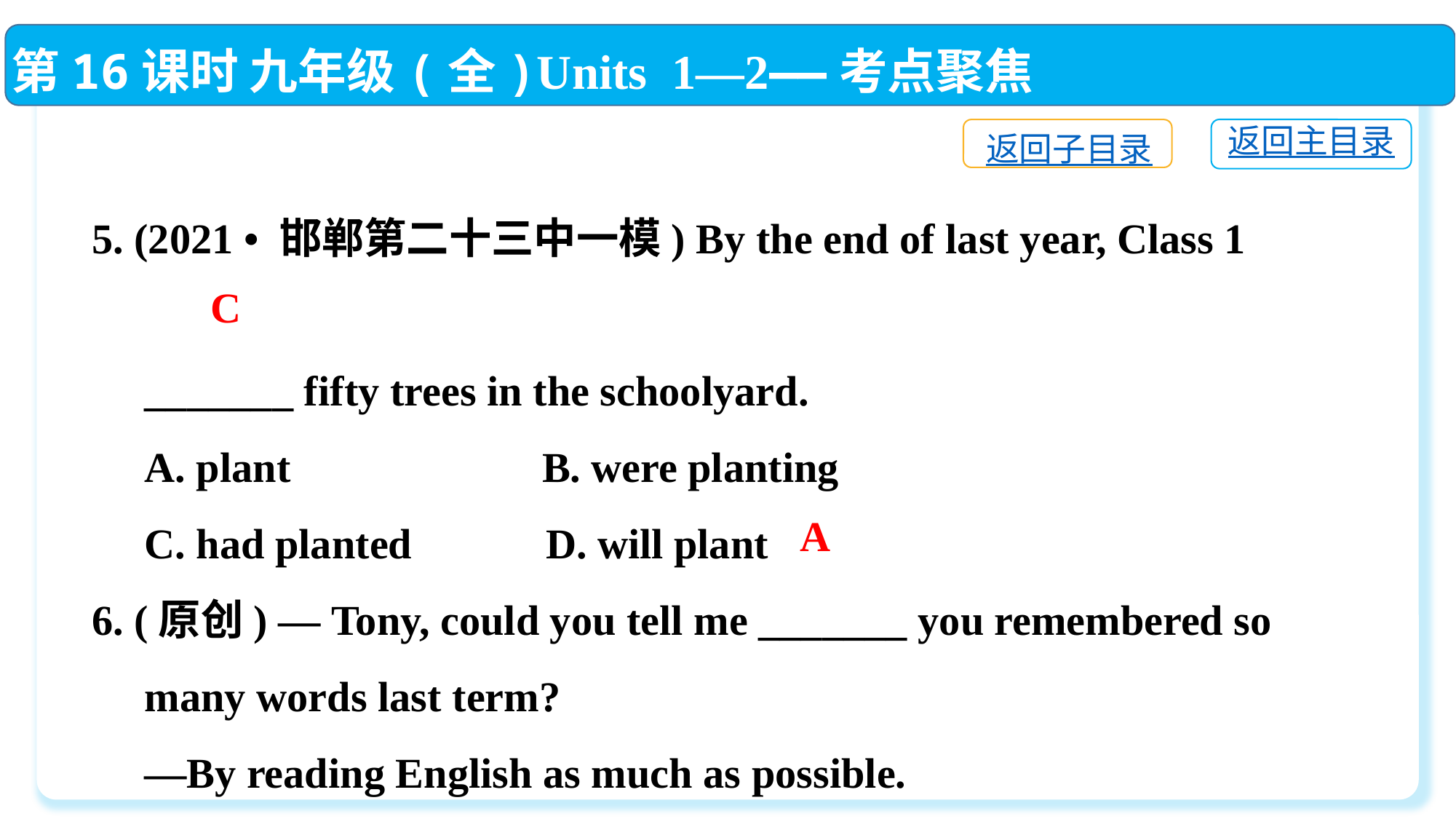

第16课时 九年级(全)Units  1—2——考点聚焦

返回主目录

返回子目录
5. (2021 • 邯郸第二十三中一模) By the end of last year, Class 1
     _______ fifty trees in the schoolyard.
     A. plant	                      B. were planting
     C. had planted	            D. will plant
6. (原创) — Tony, could you tell me _______ you remembered so
     many words last term?
     —By reading English as much as possible.
     A. how　 	B. what　 	     C. why　	D. when

C
A